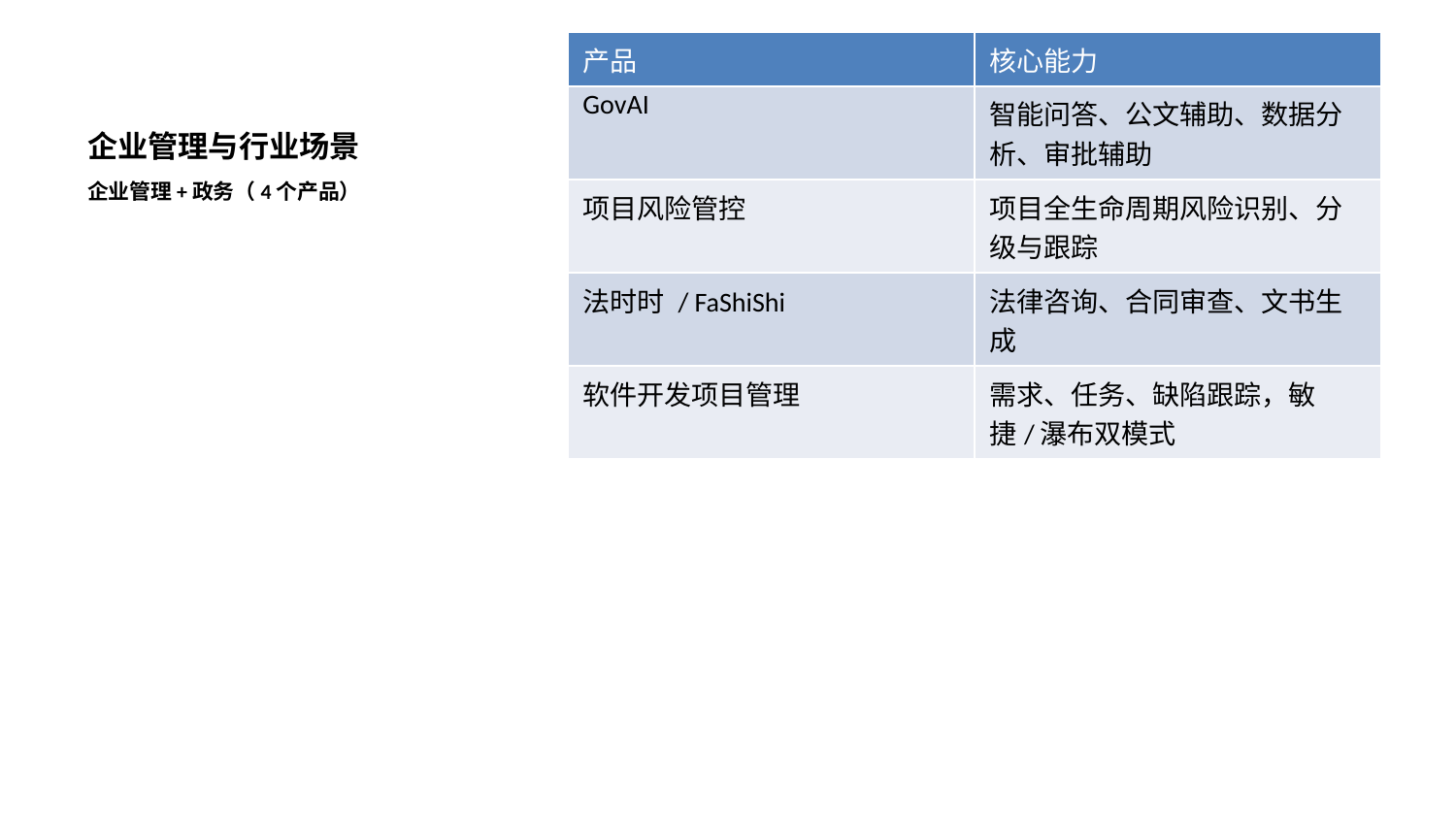

| 产品 | 核心能力 |
| --- | --- |
| GovAI | 智能问答、公文辅助、数据分析、审批辅助 |
| 项目风险管控 | 项目全生命周期风险识别、分级与跟踪 |
| 法时时 / FaShiShi | 法律咨询、合同审查、文书生成 |
| 软件开发项目管理 | 需求、任务、缺陷跟踪，敏捷/瀑布双模式 |
# 企业管理与行业场景
企业管理+政务（4个产品）